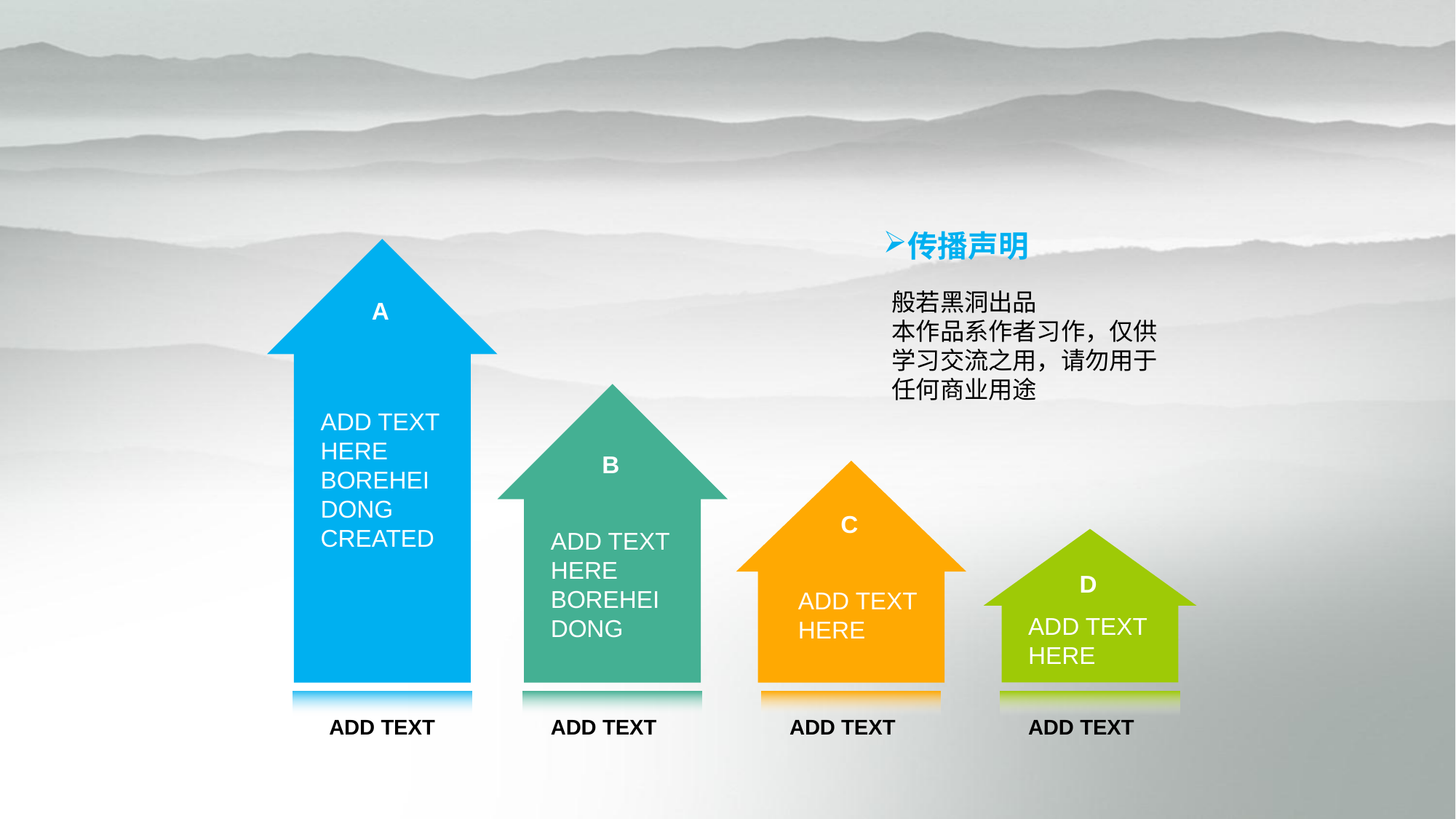

#
传播声明

A
ADD TEXT HERE
BOREHEIDONG CREATED

ADD TEXT
般若黑洞出品
本作品系作者习作，仅供学习交流之用，请勿用于任何商业用途

B
ADD TEXT HERE
BOREHEIDONG

ADD TEXT

C
ADD TEXT HERE

ADD TEXT

D
ADD TEXT HERE

ADD TEXT